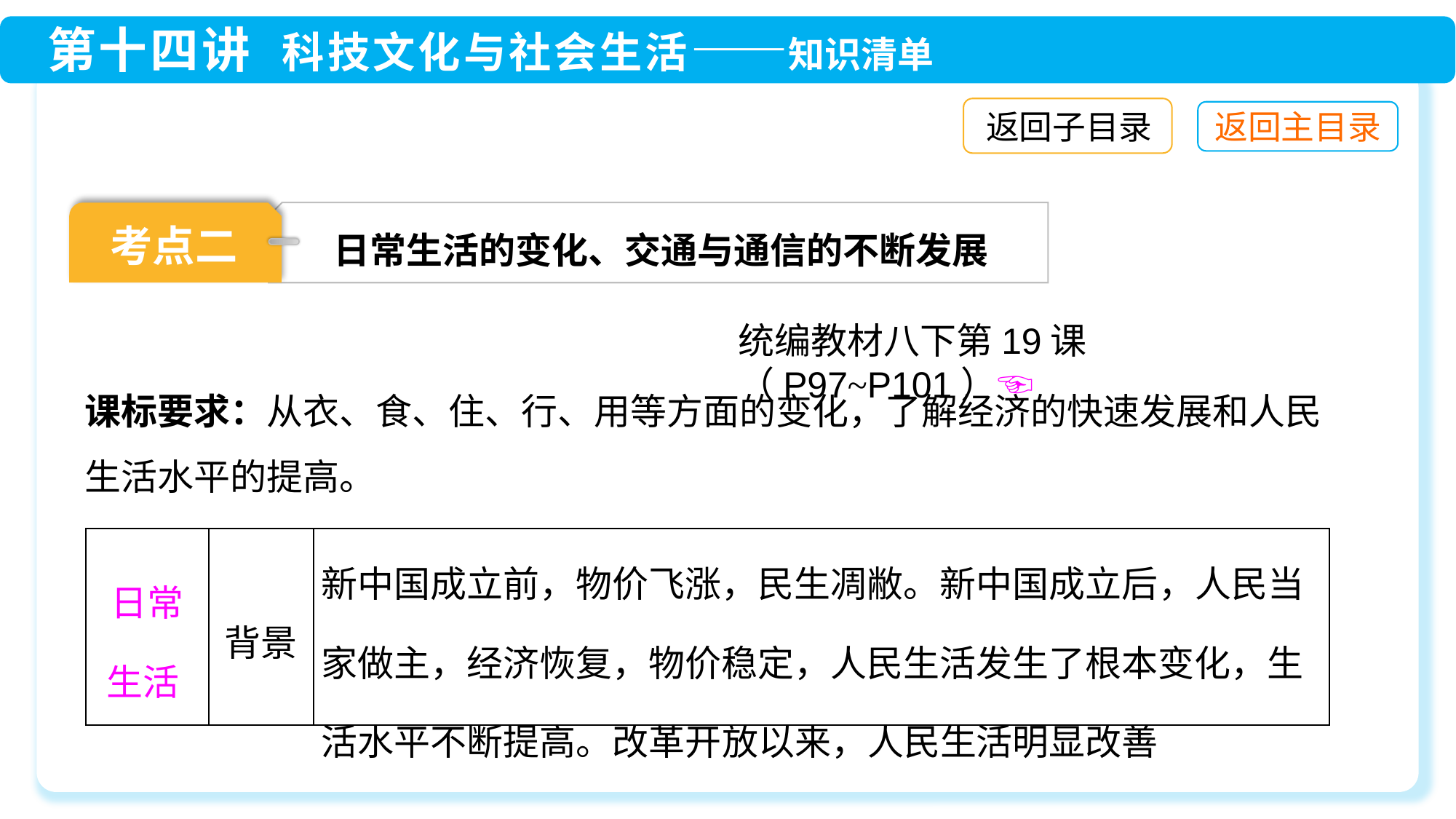

返回子目录

日常生活的变化、交通与通信的不断发展

考点二

统编教材八下第19课（P97~P101）☜
课标要求：从衣、食、住、行、用等方面的变化，了解经济的快速发展和人民
生活水平的提高。
| 日常 生活 | 背景 | 新中国成立前，物价飞涨，民生凋敝。新中国成立后，人民当家做主，经济恢复，物价稳定，人民生活发生了根本变化，生活水平不断提高。改革开放以来，人民生活明显改善 |
| --- | --- | --- |